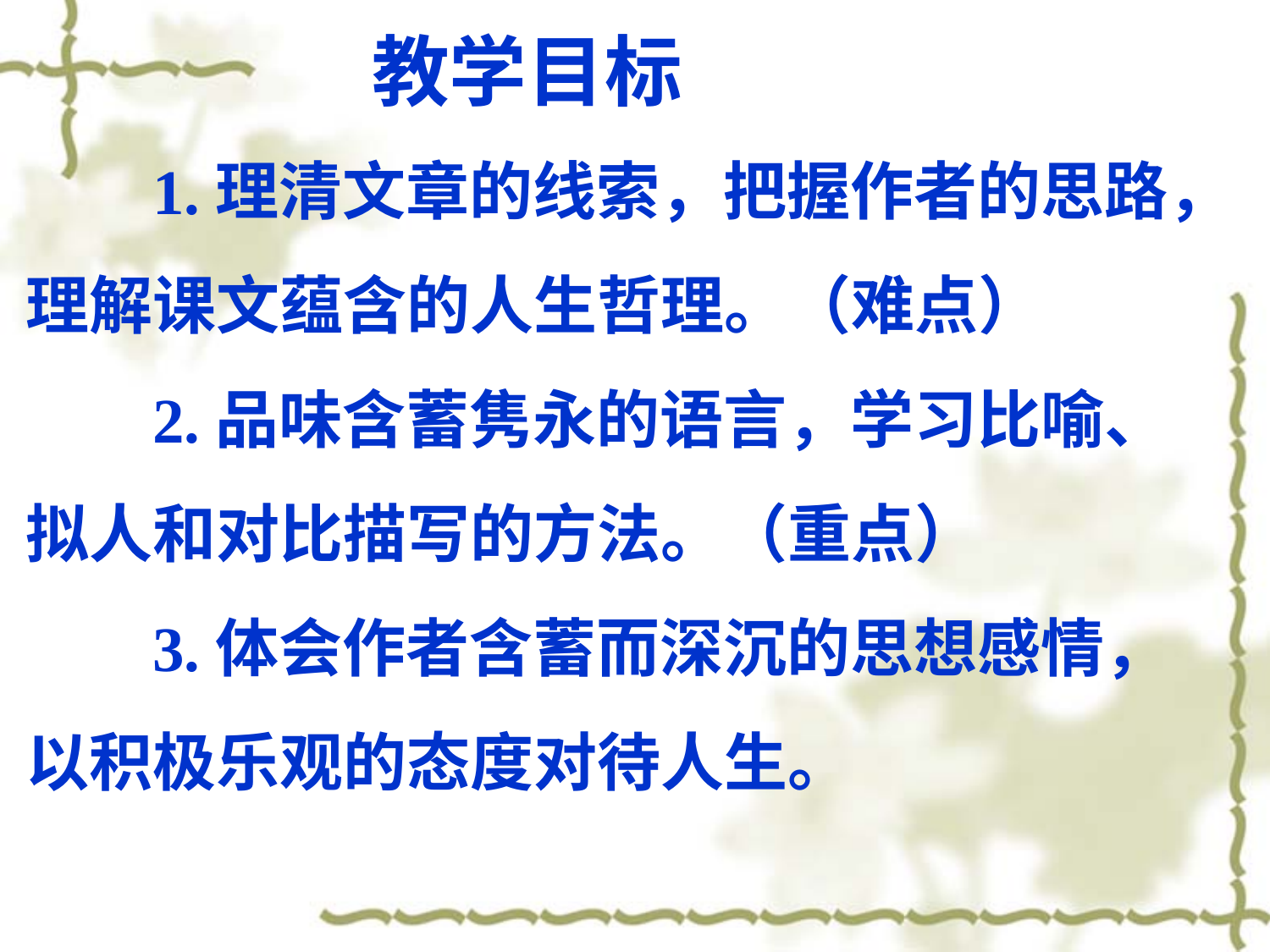

教学目标
        1.理清文章的线索，把握作者的思路，理解课文蕴含的人生哲理。（难点）
        2.品味含蓄隽永的语言，学习比喻、拟人和对比描写的方法。（重点）
        3.体会作者含蓄而深沉的思想感情，以积极乐观的态度对待人生。